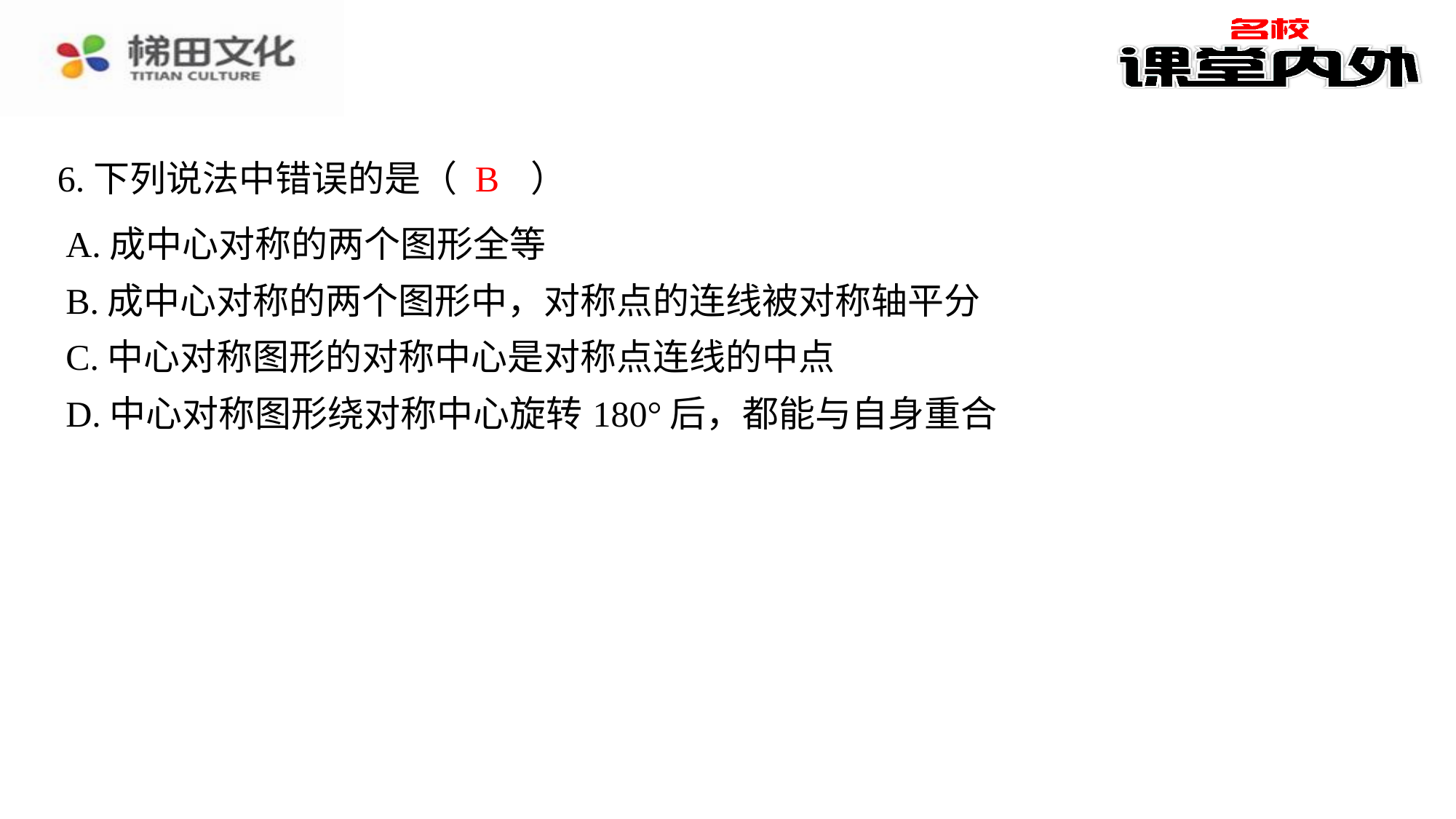

B
6.下列说法中错误的是（　B　）
| A.成中心对称的两个图形全等 |
| --- |
| B.成中心对称的两个图形中，对称点的连线被对称轴平分 |
| C.中心对称图形的对称中心是对称点连线的中点 |
| D.中心对称图形绕对称中心旋转180°后，都能与自身重合 |